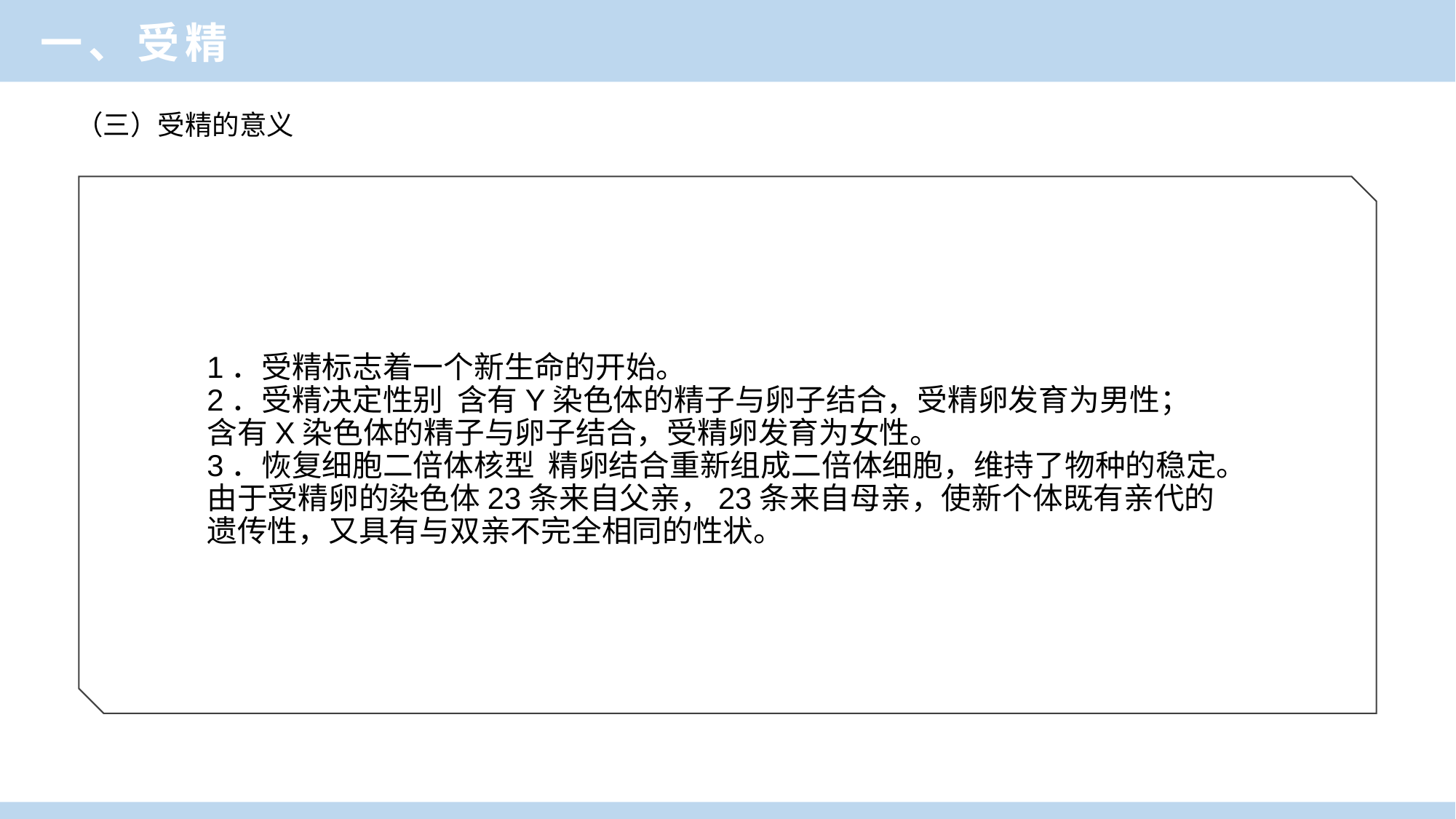

一、受精
（三）受精的意义

1．受精标志着一个新生命的开始。
2．受精决定性别  含有Y染色体的精子与卵子结合，受精卵发育为男性；含有X染色体的精子与卵子结合，受精卵发育为女性。
3．恢复细胞二倍体核型  精卵结合重新组成二倍体细胞，维持了物种的稳定。由于受精卵的染色体23条来自父亲，23条来自母亲，使新个体既有亲代的遗传性，又具有与双亲不完全相同的性状。